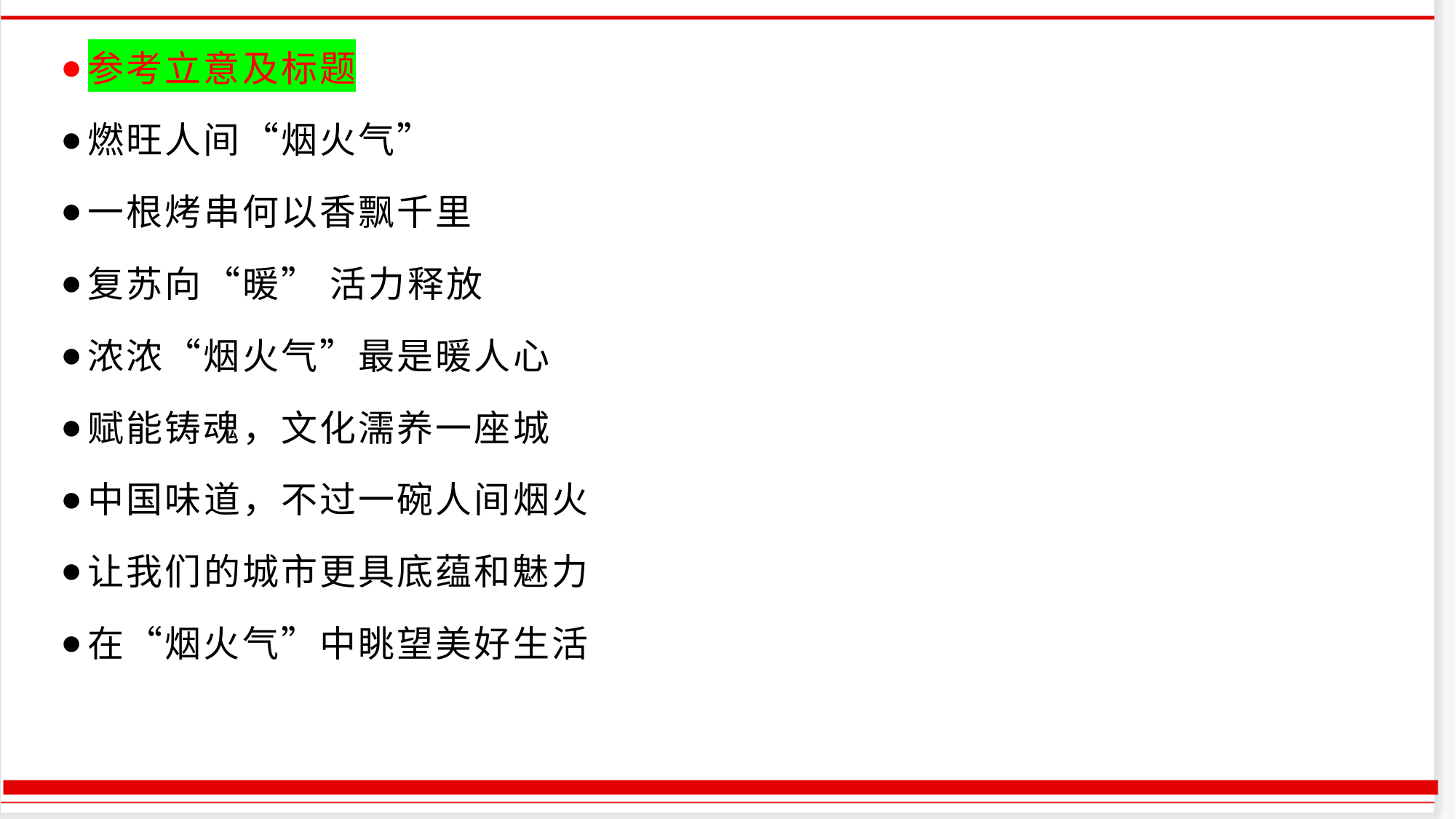

参考立意及标题
燃旺人间“烟火气”
一根烤串何以香飘千里
复苏向“暖” 活力释放
浓浓“烟火气”最是暖人心
赋能铸魂，文化濡养一座城
中国味道，不过一碗人间烟火
让我们的城市更具底蕴和魅力
在“烟火气”中眺望美好生活